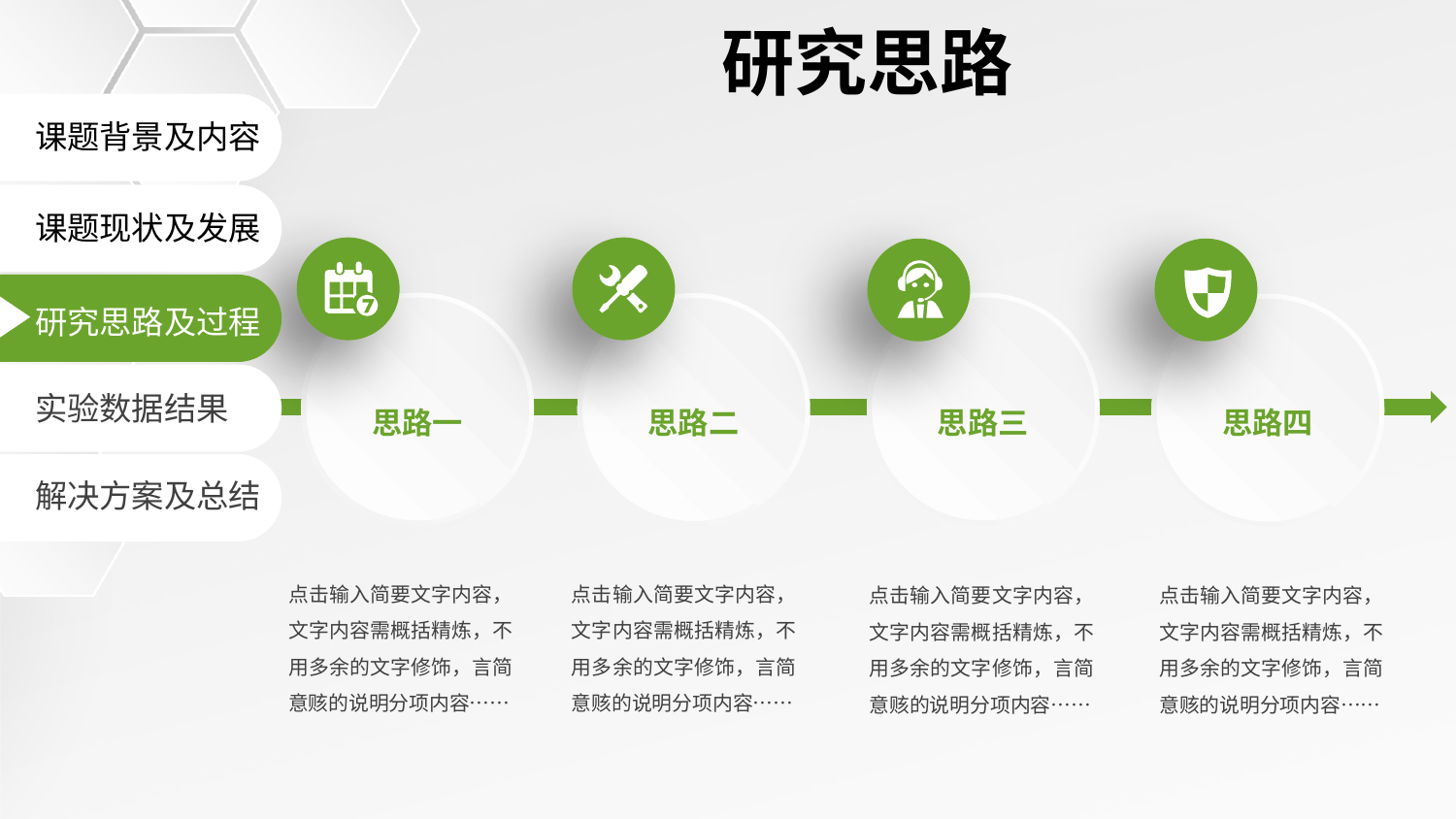

研究思路

课题背景及内容

课题现状及发展

思路一

思路三

思路二

思路四
研究思路及过程

实验数据结果

解决方案及总结
点击输入简要文字内容，文字内容需概括精炼，不用多余的文字修饰，言简意赅的说明分项内容……
点击输入简要文字内容，文字内容需概括精炼，不用多余的文字修饰，言简意赅的说明分项内容……
点击输入简要文字内容，文字内容需概括精炼，不用多余的文字修饰，言简意赅的说明分项内容……
点击输入简要文字内容，文字内容需概括精炼，不用多余的文字修饰，言简意赅的说明分项内容……
延时符